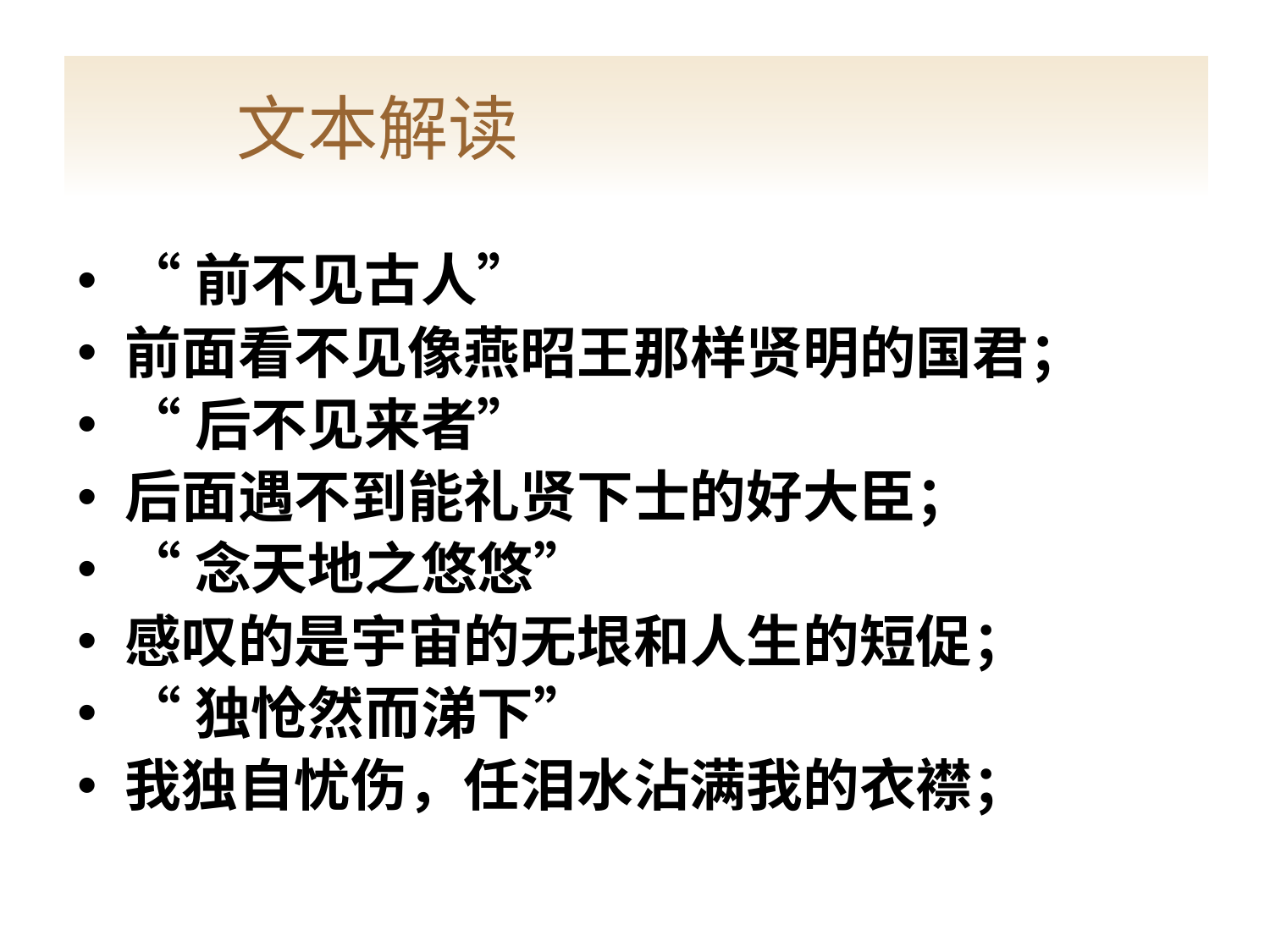

文本解读
“前不见古人”
前面看不见像燕昭王那样贤明的国君；
“后不见来者”
后面遇不到能礼贤下士的好大臣；
“念天地之悠悠”
感叹的是宇宙的无垠和人生的短促；
“独怆然而涕下”
我独自忧伤，任泪水沾满我的衣襟；